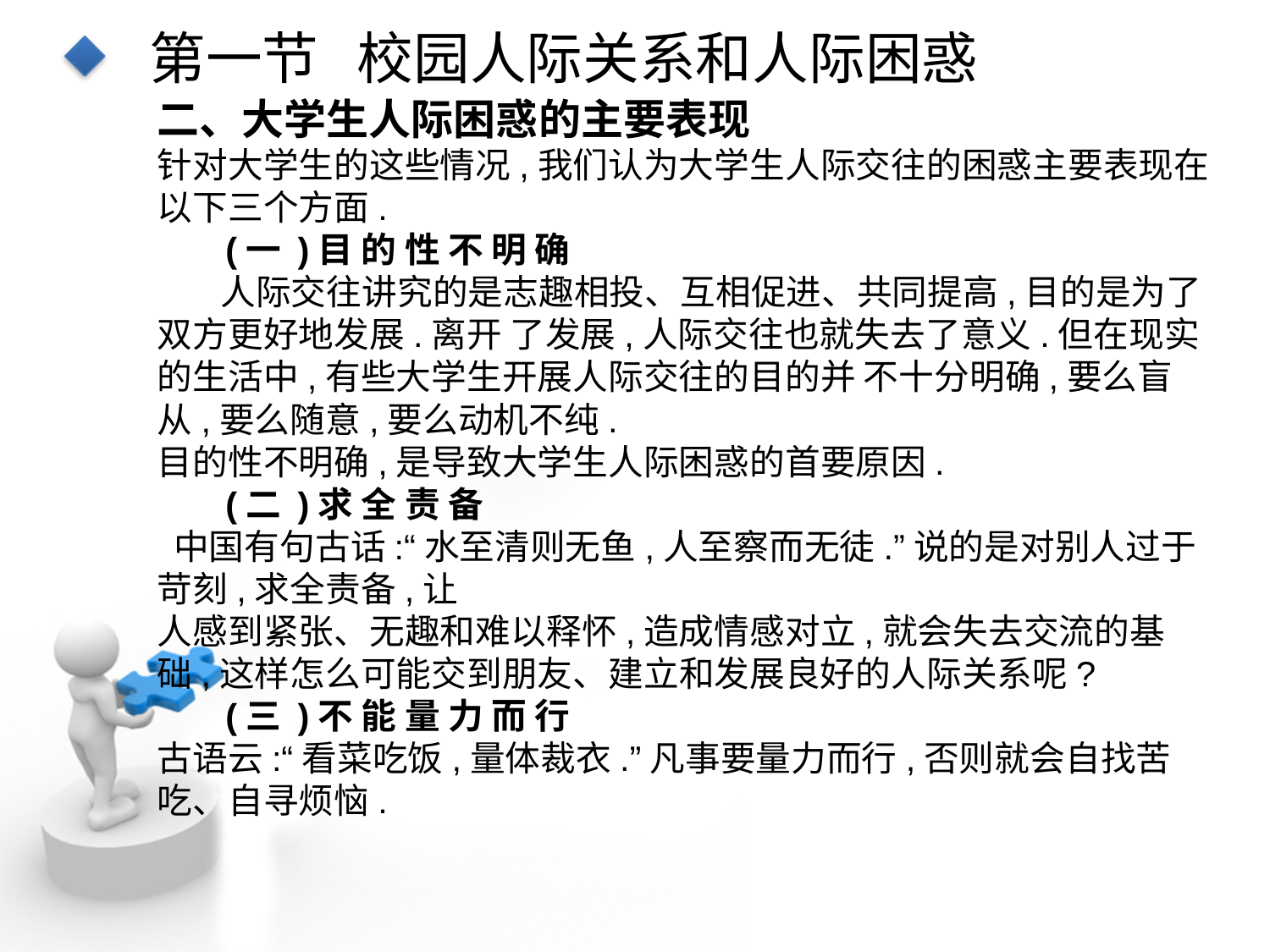

第一节   校园人际关系和人际困惑

二、大学生人际困惑的主要表现
针对大学生的这些情况,我们认为大学生人际交往的困惑主要表现在以下三个方面.
       (一 )目 的 性 不 明 确
       人际交往讲究的是志趣相投、互相促进、共同提高,目的是为了双方更好地发展.离开 了发展,人际交往也就失去了意义.但在现实的生活中,有些大学生开展人际交往的目的并 不十分明确,要么盲从,要么随意,要么动机不纯.
目的性不明确,是导致大学生人际困惑的首要原因.
       (二 )求 全 责 备
 中国有句古话:“水至清则无鱼,人至察而无徒.”说的是对别人过于苛刻,求全责备,让
人感到紧张、无趣和难以释怀,造成情感对立,就会失去交流的基础,这样怎么可能交到朋友、建立和发展良好的人际关系呢?
       (三 )不 能 量 力 而 行
古语云:“看菜吃饭,量体裁衣.”凡事要量力而行,否则就会自找苦吃、自寻烦恼.

点击添加文本
点击添加文本
点击添加文本
点击添加文本